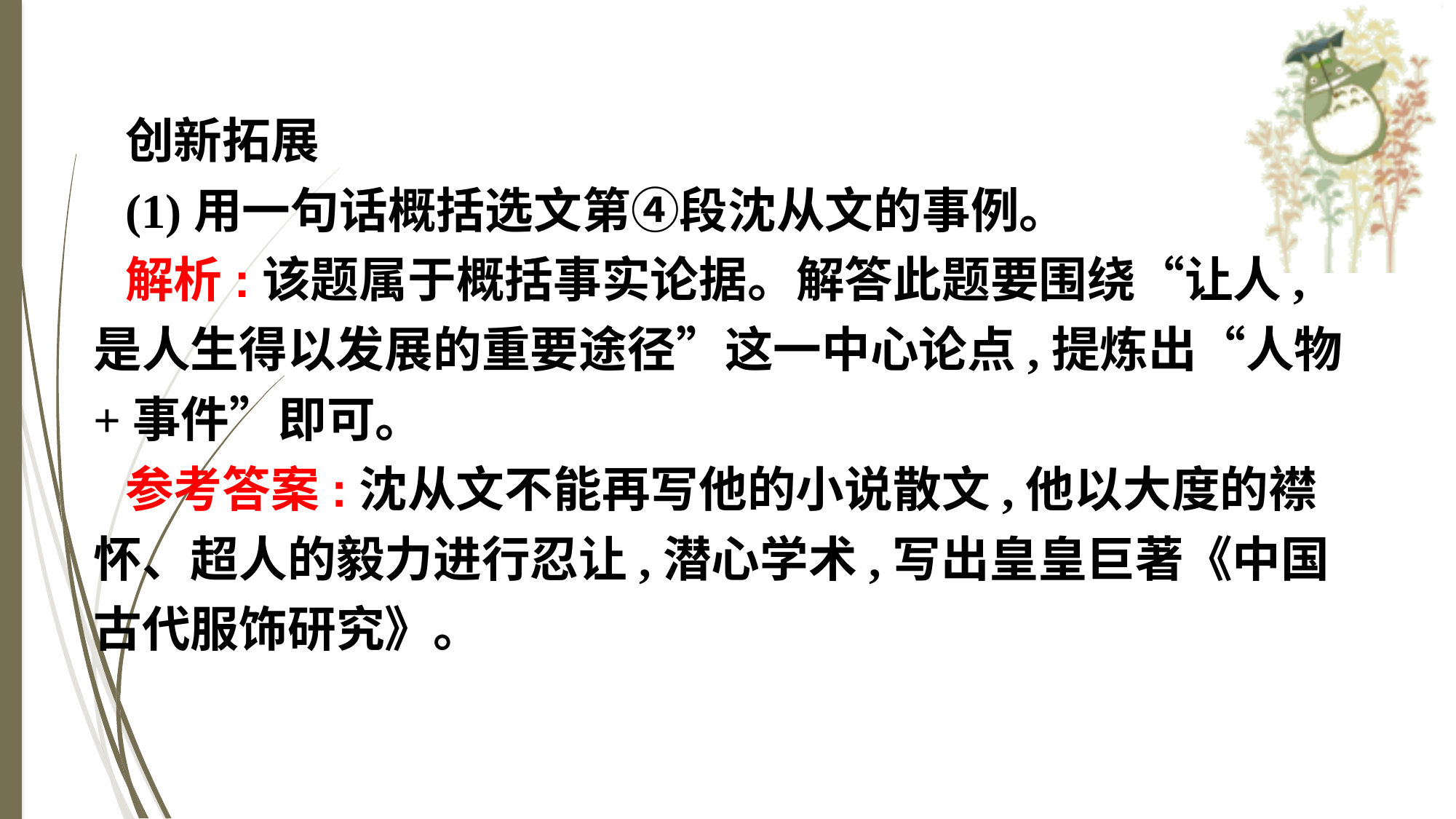

创新拓展
(1)用一句话概括选文第④段沈从文的事例。
解析:该题属于概括事实论据。解答此题要围绕“让人,是人生得以发展的重要途径”这一中心论点,提炼出“人物+事件”即可。
参考答案:沈从文不能再写他的小说散文,他以大度的襟怀、超人的毅力进行忍让,潜心学术,写出皇皇巨著《中国古代服饰研究》。